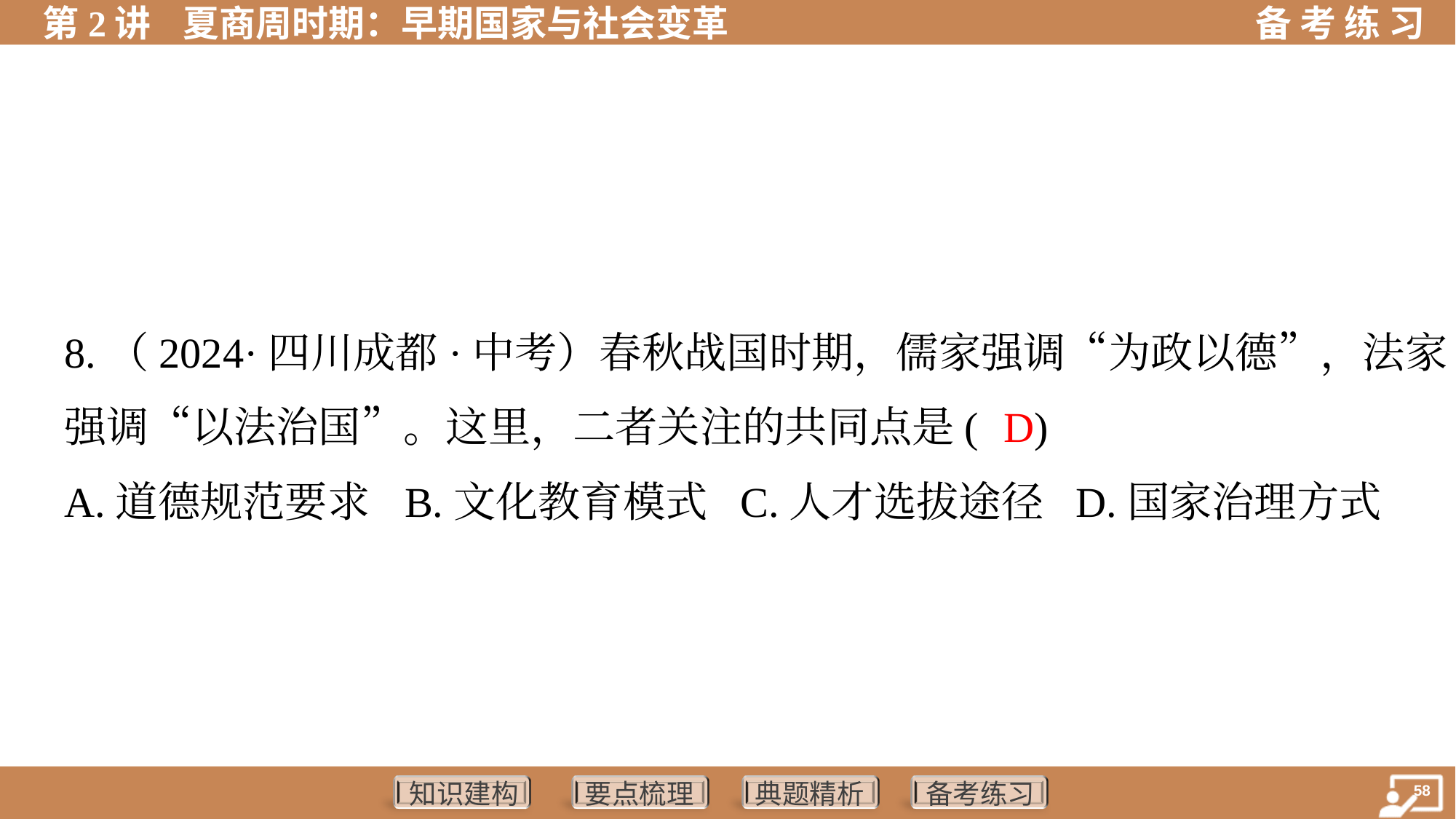

8.（2024·四川成都·中考）春秋战国时期，儒家强调“为政以德”，法家
强调“以法治国”。这里，二者关注的共同点是(     )
   D
A.道德规范要求	B.文化教育模式	C.人才选拔途径	D.国家治理方式